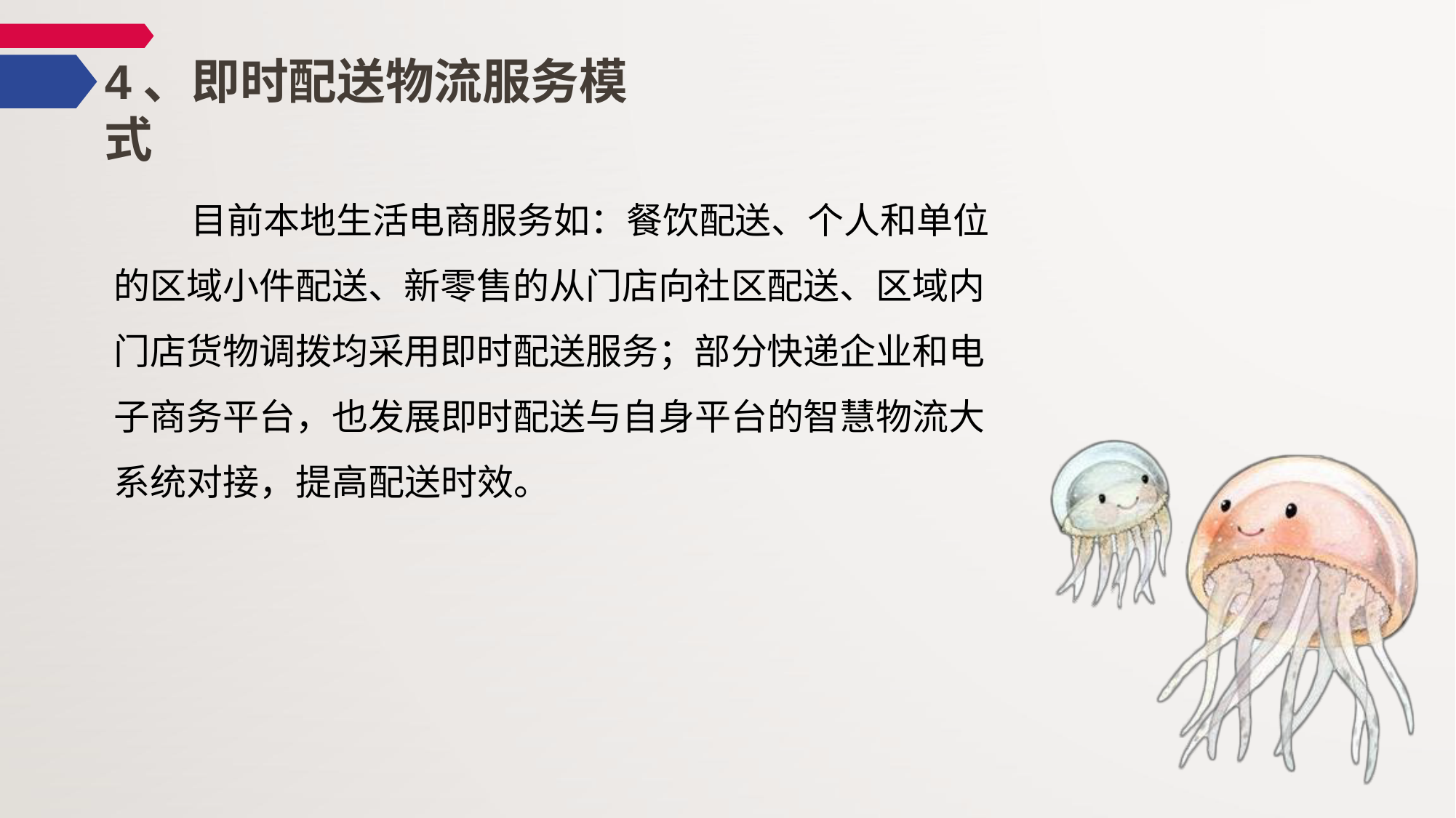

# 4、即时配送物流服务模式
目前本地生活电商服务如：餐饮配送、个人和单位的区域小件配送、新零售的从门店向社区配送、区域内门店货物调拨均采用即时配送服务；部分快递企业和电子商务平台，也发展即时配送与自身平台的智慧物流大系统对接，提高配送时效。